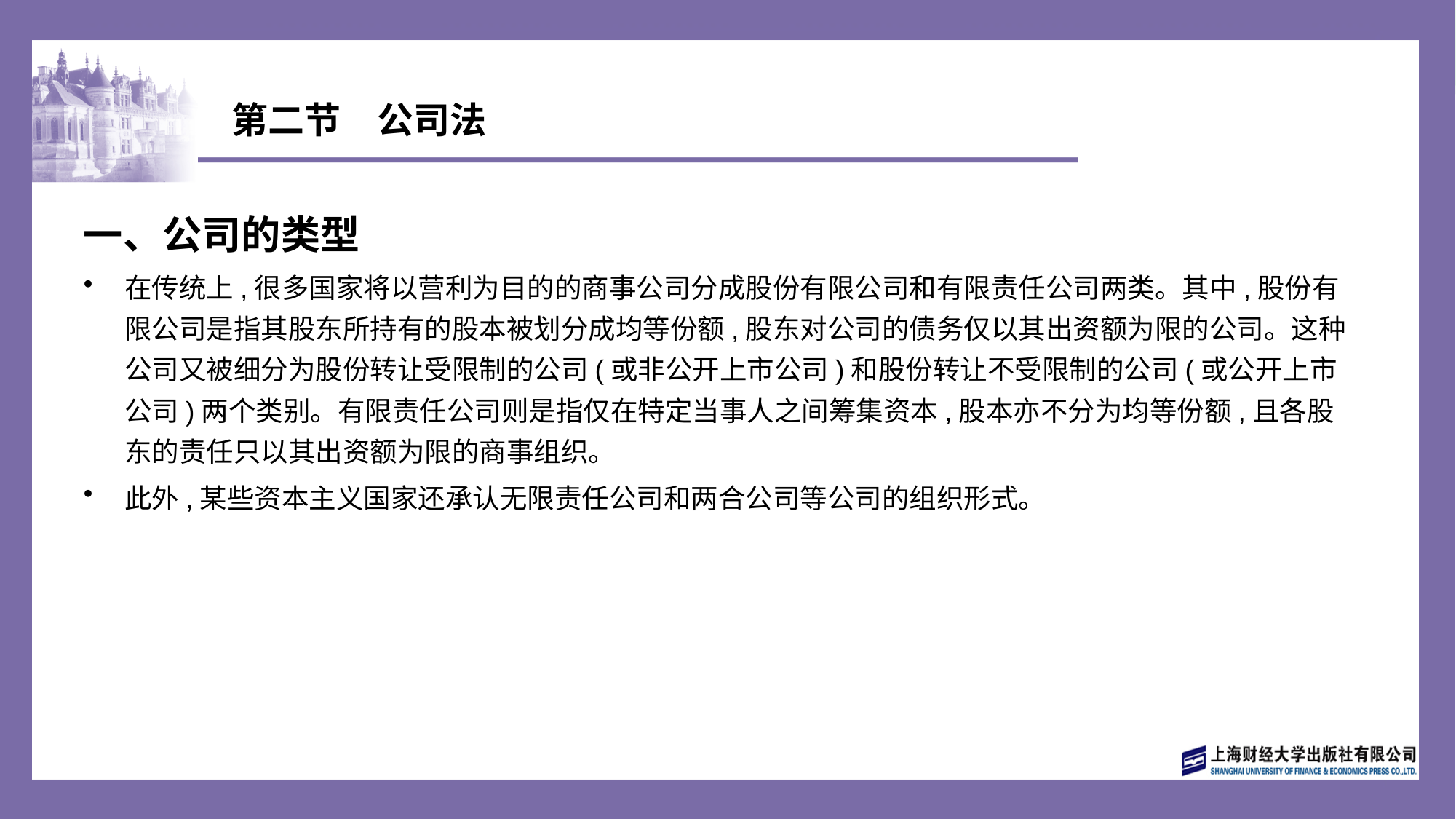

# 第二节　公司法
一、公司的类型
在传统上,很多国家将以营利为目的的商事公司分成股份有限公司和有限责任公司两类。其中,股份有限公司是指其股东所持有的股本被划分成均等份额,股东对公司的债务仅以其出资额为限的公司。这种公司又被细分为股份转让受限制的公司(或非公开上市公司)和股份转让不受限制的公司(或公开上市公司)两个类别。有限责任公司则是指仅在特定当事人之间筹集资本,股本亦不分为均等份额,且各股东的责任只以其出资额为限的商事组织。
此外,某些资本主义国家还承认无限责任公司和两合公司等公司的组织形式。